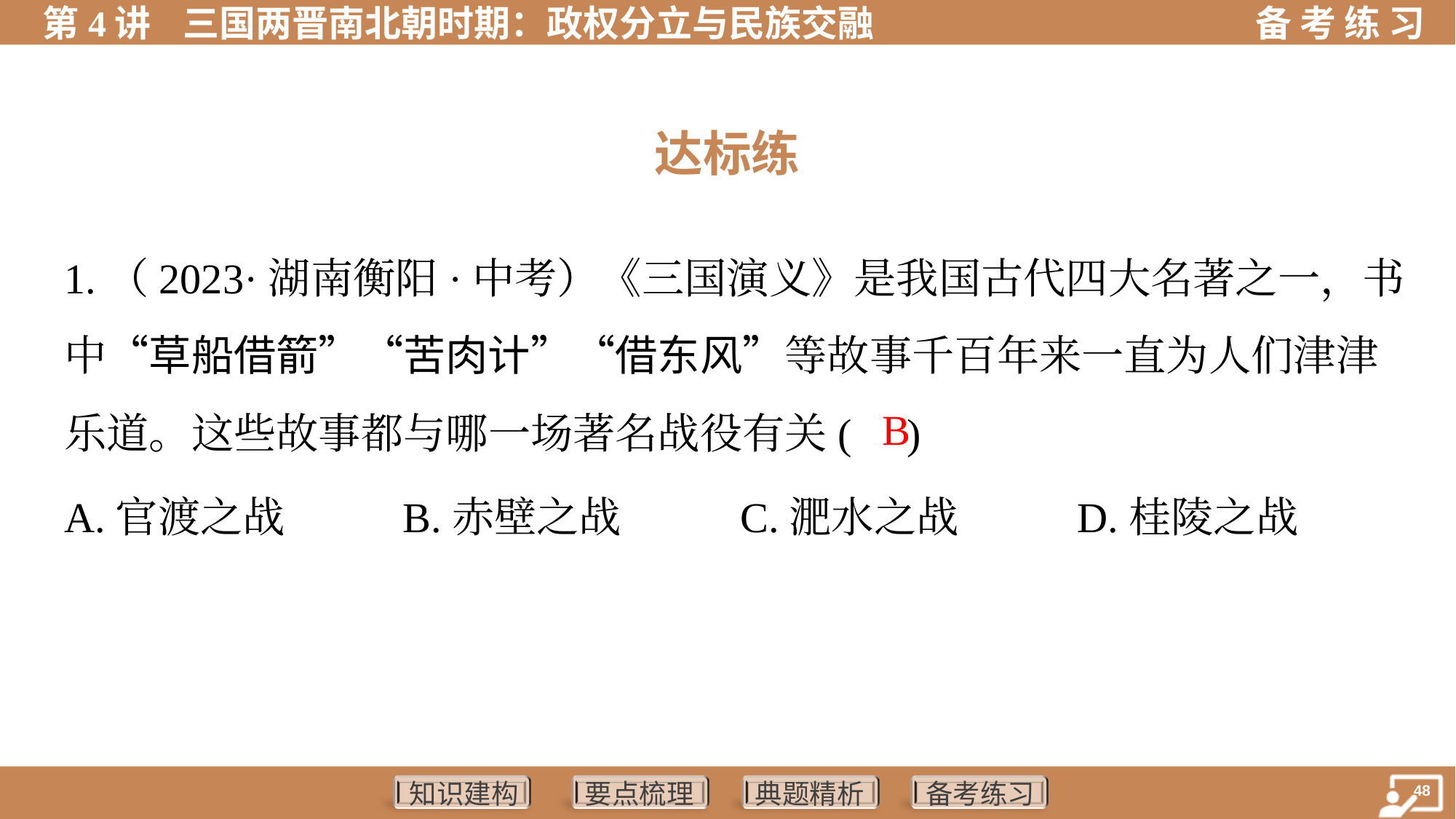

达标练
1.（2023·湖南衡阳·中考）《三国演义》是我国古代四大名著之一，书
中“草船借箭”“苦肉计”“借东风”等故事千百年来一直为人们津津
乐道。这些故事都与哪一场著名战役有关(     )
  B
A.官渡之战	B.赤壁之战	C.淝水之战	D.桂陵之战